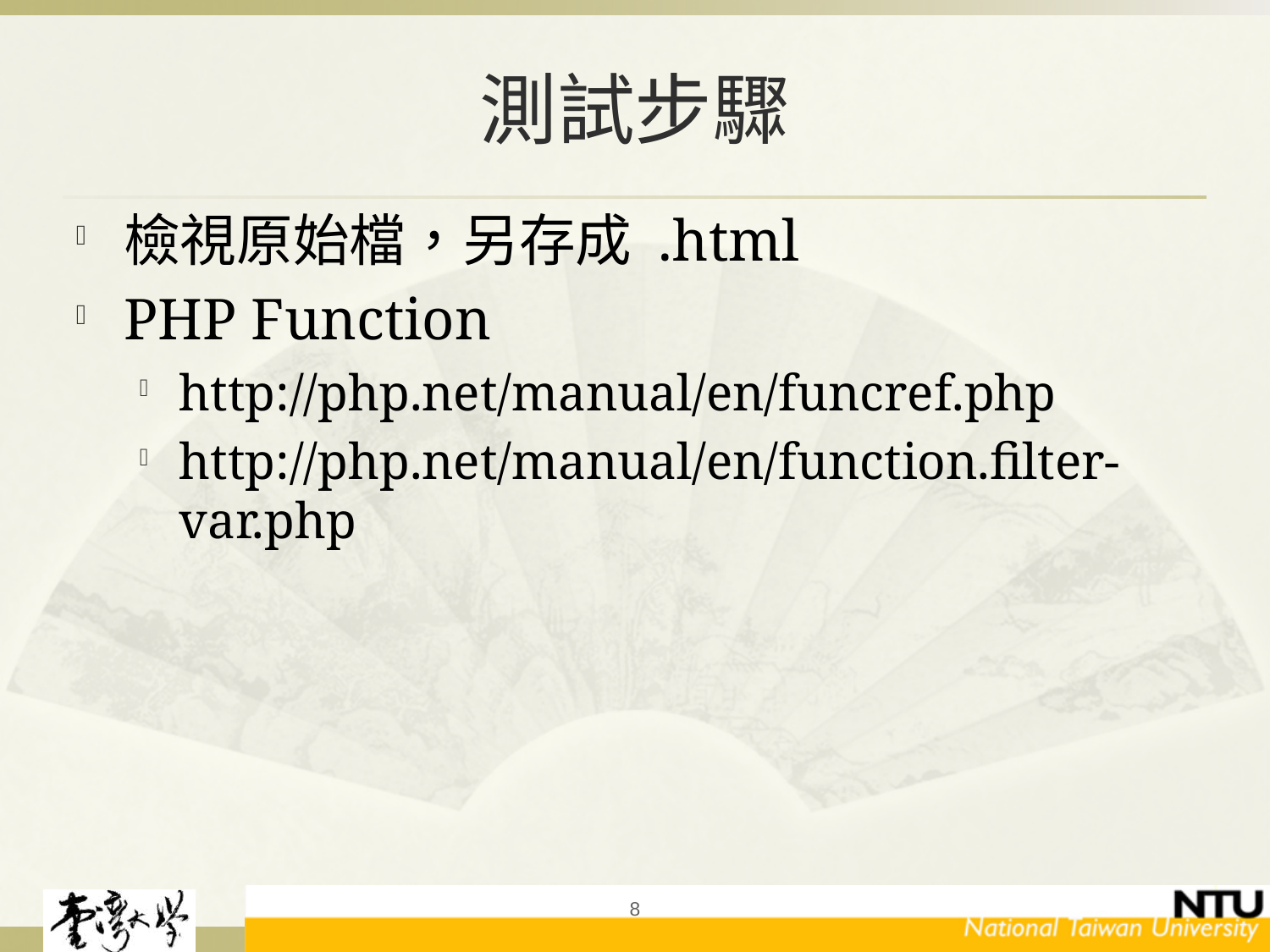

# 測試步驟
檢視原始檔，另存成 .html
PHP Function
http://php.net/manual/en/funcref.php
http://php.net/manual/en/function.filter-var.php

8